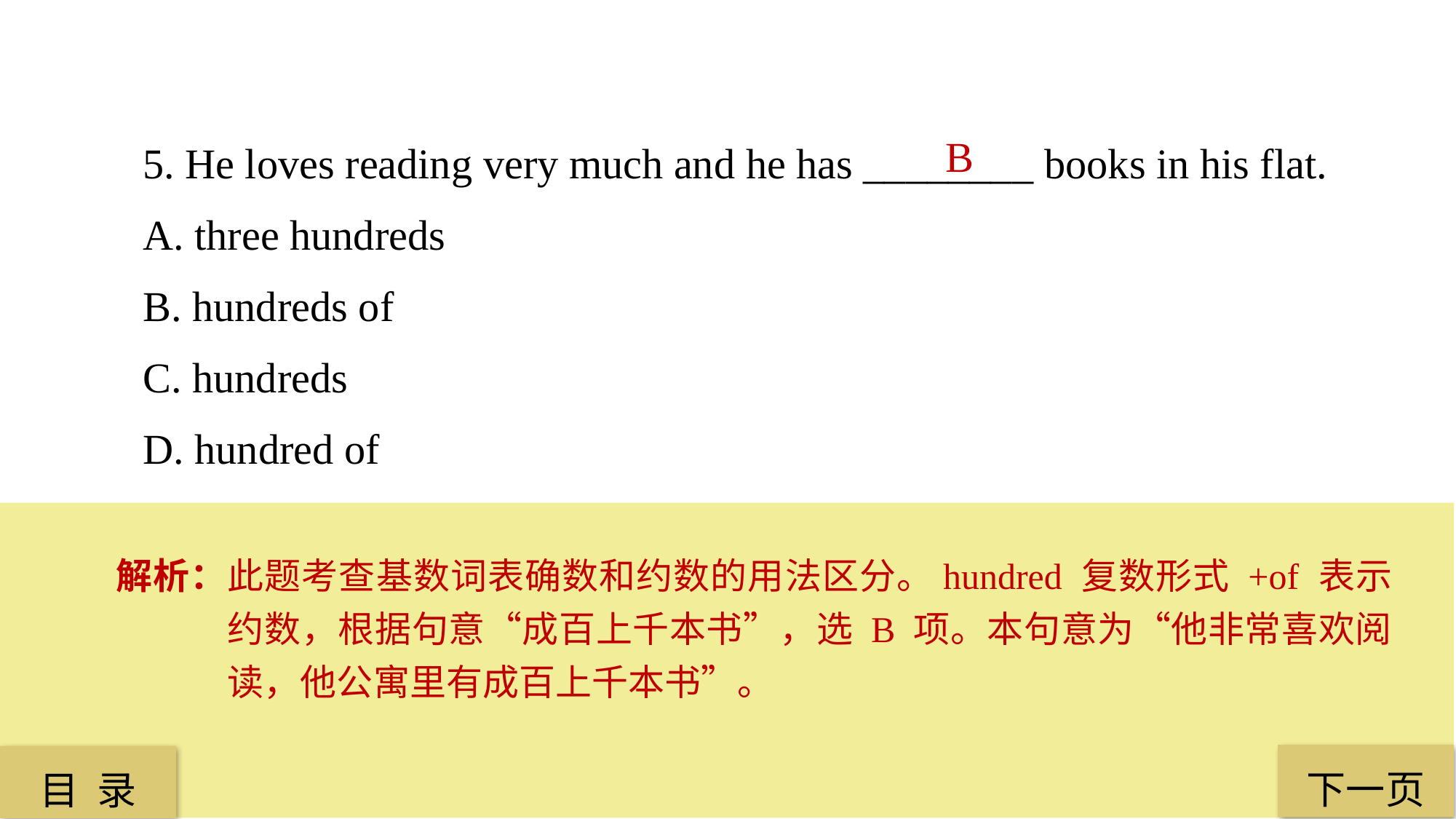

5. He loves reading very much and he has ________ books in his flat.
A. three hundreds
B. hundreds of
C. hundreds
D. hundred of
B
解析：此题考查基数词表确数和约数的用法区分。hundred 复数形式 +of 表示约数，根据句意“成百上千本书”，选 B 项。本句意为“他非常喜欢阅读，他公寓里有成百上千本书”。